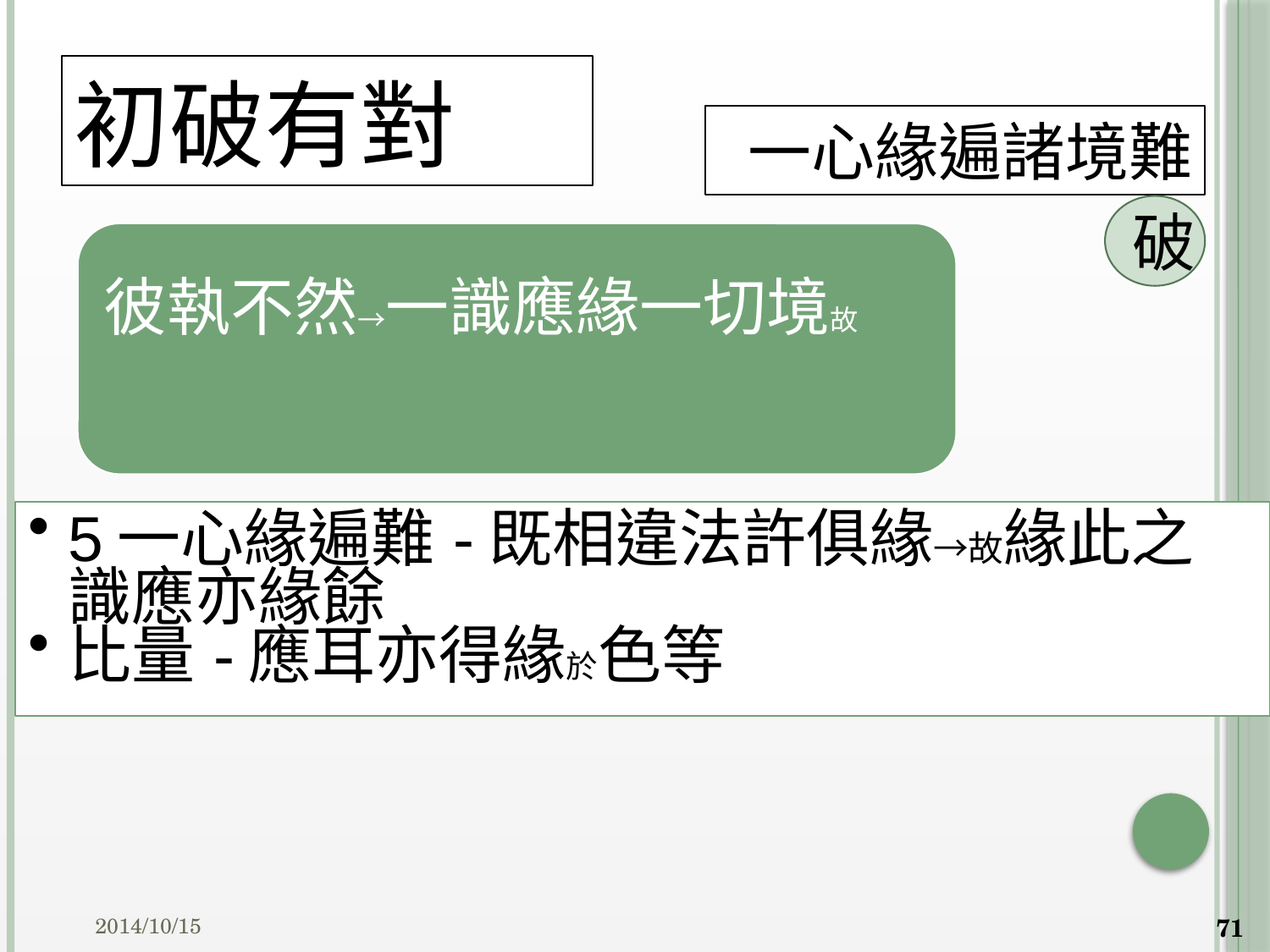

# 初破有對
一心緣遍諸境難
彼執不然→一識應緣一切境故
5一心緣遍難-既相違法許俱緣→故緣此之識應亦緣餘
比量-應耳亦得緣於色等
破
71
2014/10/15